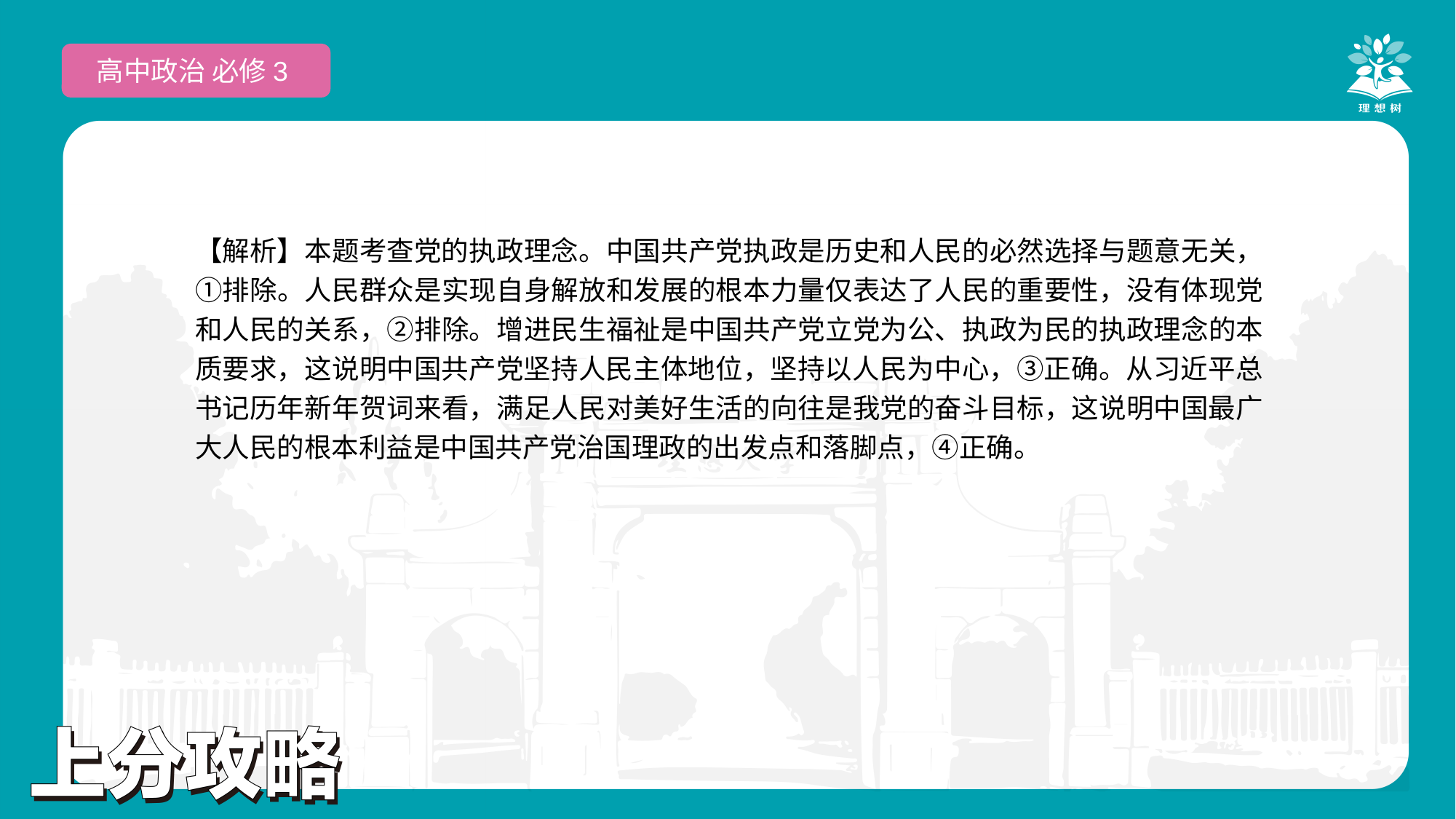

高中政治 必修3
【解析】本题考查党的执政理念。中国共产党执政是历史和人民的必然选择与题意无关，①排除。人民群众是实现自身解放和发展的根本力量仅表达了人民的重要性，没有体现党和人民的关系，②排除。增进民生福祉是中国共产党立党为公、执政为民的执政理念的本质要求，这说明中国共产党坚持人民主体地位，坚持以人民为中心，③正确。从习近平总书记历年新年贺词来看，满足人民对美好生活的向往是我党的奋斗目标，这说明中国最广大人民的根本利益是中国共产党治国理政的出发点和落脚点，④正确。